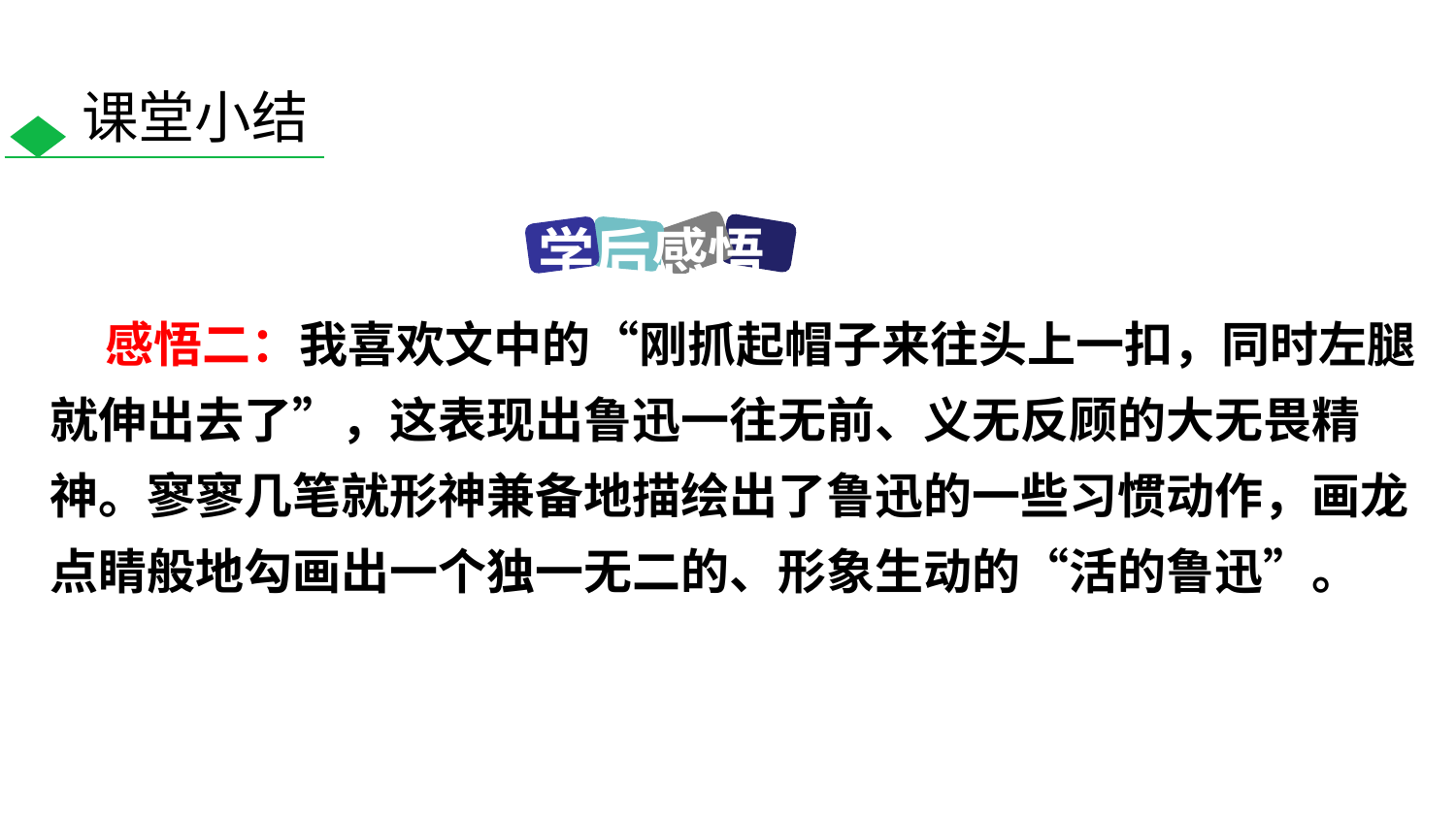

课堂小结

学后感悟

    感悟二：我喜欢文中的“刚抓起帽子来往头上一扣，同时左腿就伸出去了”，这表现出鲁迅一往无前、义无反顾的大无畏精神。寥寥几笔就形神兼备地描绘出了鲁迅的一些习惯动作，画龙点睛般地勾画出一个独一无二的、形象生动的“活的鲁迅”。